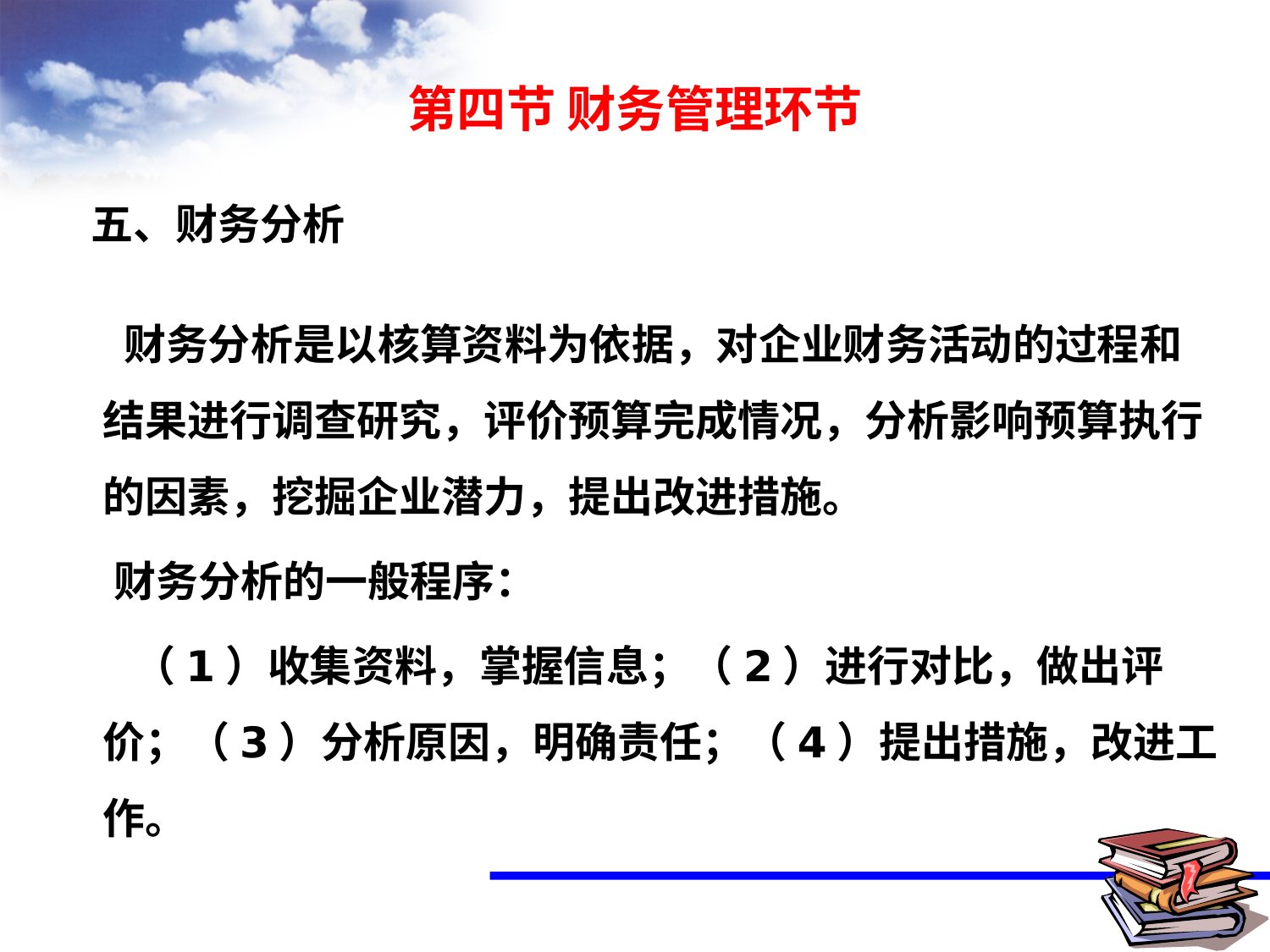

# 第四节 财务管理环节
五、财务分析
        财务分析是以核算资料为依据，对企业财务活动的过程和结果进行调查研究，评价预算完成情况，分析影响预算执行的因素，挖掘企业潜力，提出改进措施。
       财务分析的一般程序：
         （1）收集资料，掌握信息；（2）进行对比，做出评价；（3）分析原因，明确责任；（4）提出措施，改进工作。